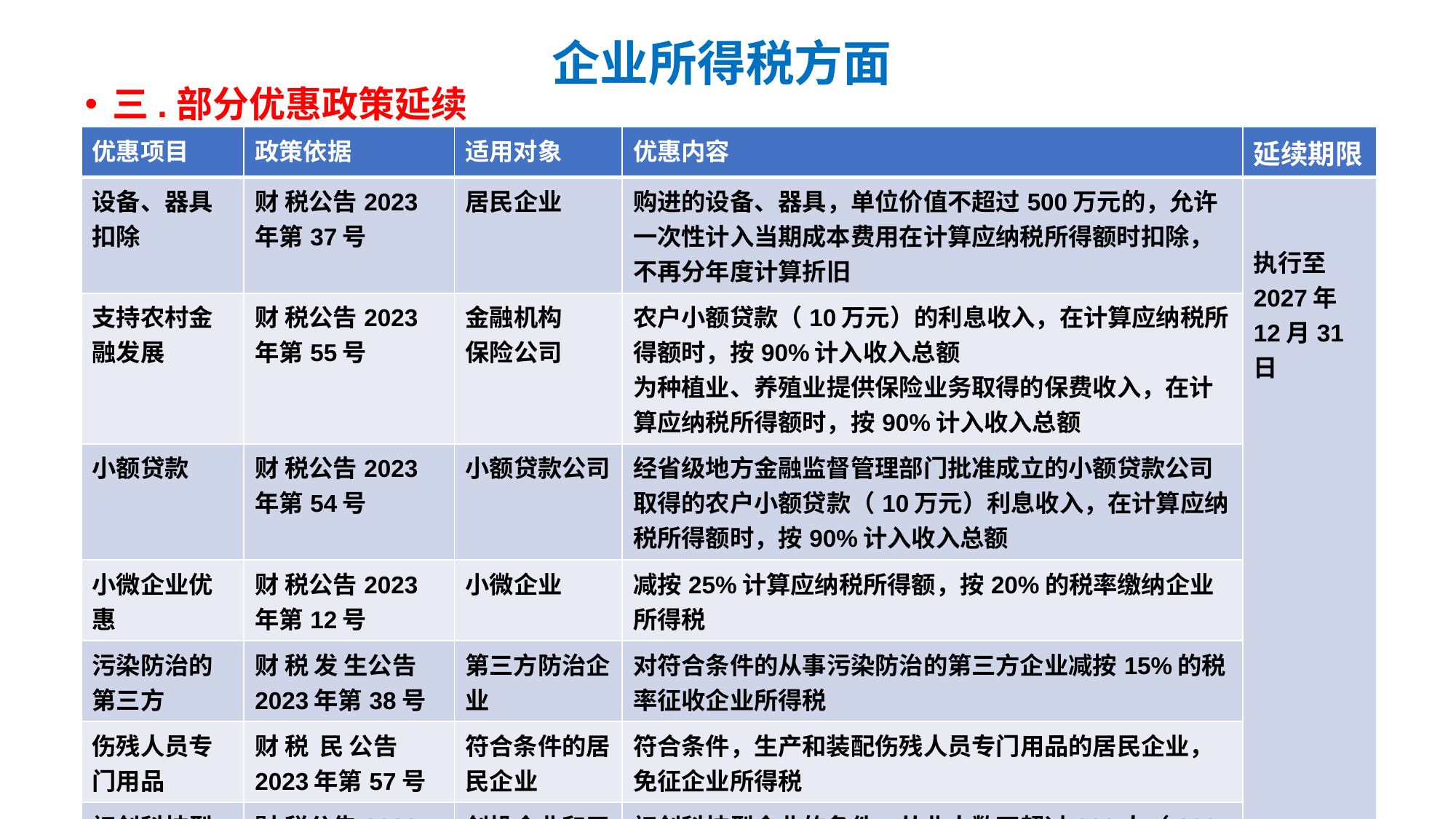

# 企业所得税方面
三.部分优惠政策延续

| 优惠项目 | 政策依据 | 适用对象 | 优惠内容 | 延续期限 |
| --- | --- | --- | --- | --- |
| 设备、器具扣除 | 财 税公告2023年第37号 | 居民企业 | 购进的设备、器具，单位价值不超过500万元的，允许一次性计入当期成本费用在计算应纳税所得额时扣除，不再分年度计算折旧 | 执行至2027年12月31日 |
| 支持农村金融发展 | 财 税公告2023年第55号 | 金融机构 保险公司 | 农户小额贷款（10万元）的利息收入，在计算应纳税所得额时，按90%计入收入总额 为种植业、养殖业提供保险业务取得的保费收入，在计算应纳税所得额时，按90%计入收入总额 |  |
| 小额贷款 | 财 税公告2023年第54号 | 小额贷款公司 | 经省级地方金融监督管理部门批准成立的小额贷款公司取得的农户小额贷款（10万元）利息收入，在计算应纳税所得额时，按90%计入收入总额 |  |
| 小微企业优惠 | 财 税公告2023年第12号 | 小微企业 | 减按25%计算应纳税所得额，按20%的税率缴纳企业所得税 |  |
| 污染防治的第三方 | 财 税 发 生公告2023年第38号 | 第三方防治企业 | 对符合条件的从事污染防治的第三方企业减按15%的税率征收企业所得税 |  |
| 伤残人员专门用品 | 财 税 民 公告2023年第57号 | 符合条件的居民企业 | 符合条件，生产和装配伤残人员专门用品的居民企业，免征企业所得税 |  |
| 初创科技型企业 | 财 税公告2023年第17号 | 创投企业和天使投个人 | 初创科技型企业的条件，从业人数不超过300人（200人）、资产总额和年销售收入按均不超过5000万元（3000万元） |  |